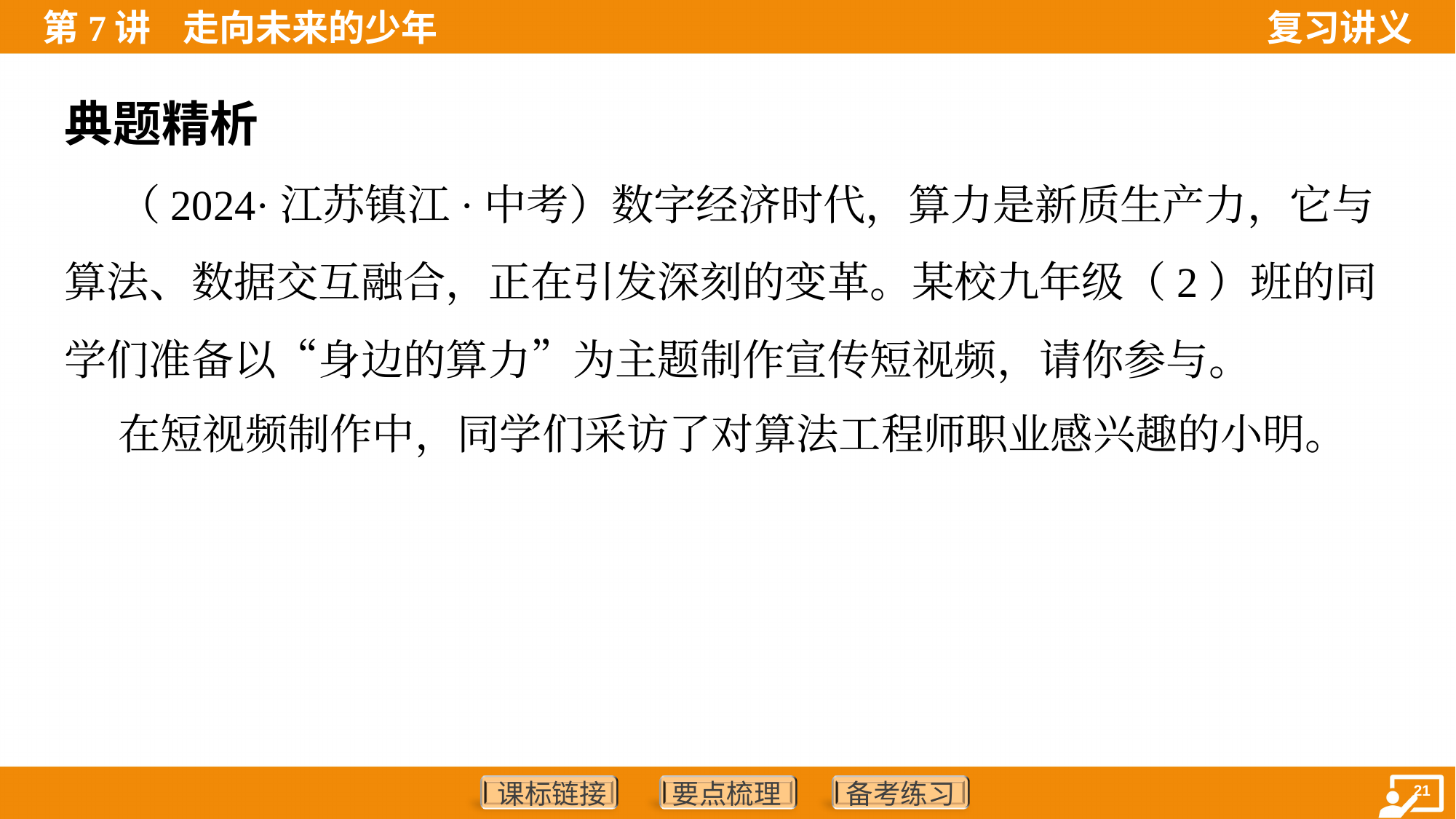

典题精析
    （2024·江苏镇江·中考）数字经济时代，算力是新质生产力，它与
算法、数据交互融合，正在引发深刻的变革。某校九年级（2）班的同
学们准备以“身边的算力”为主题制作宣传短视频，请你参与。
    在短视频制作中，同学们采访了对算法工程师职业感兴趣的小明。